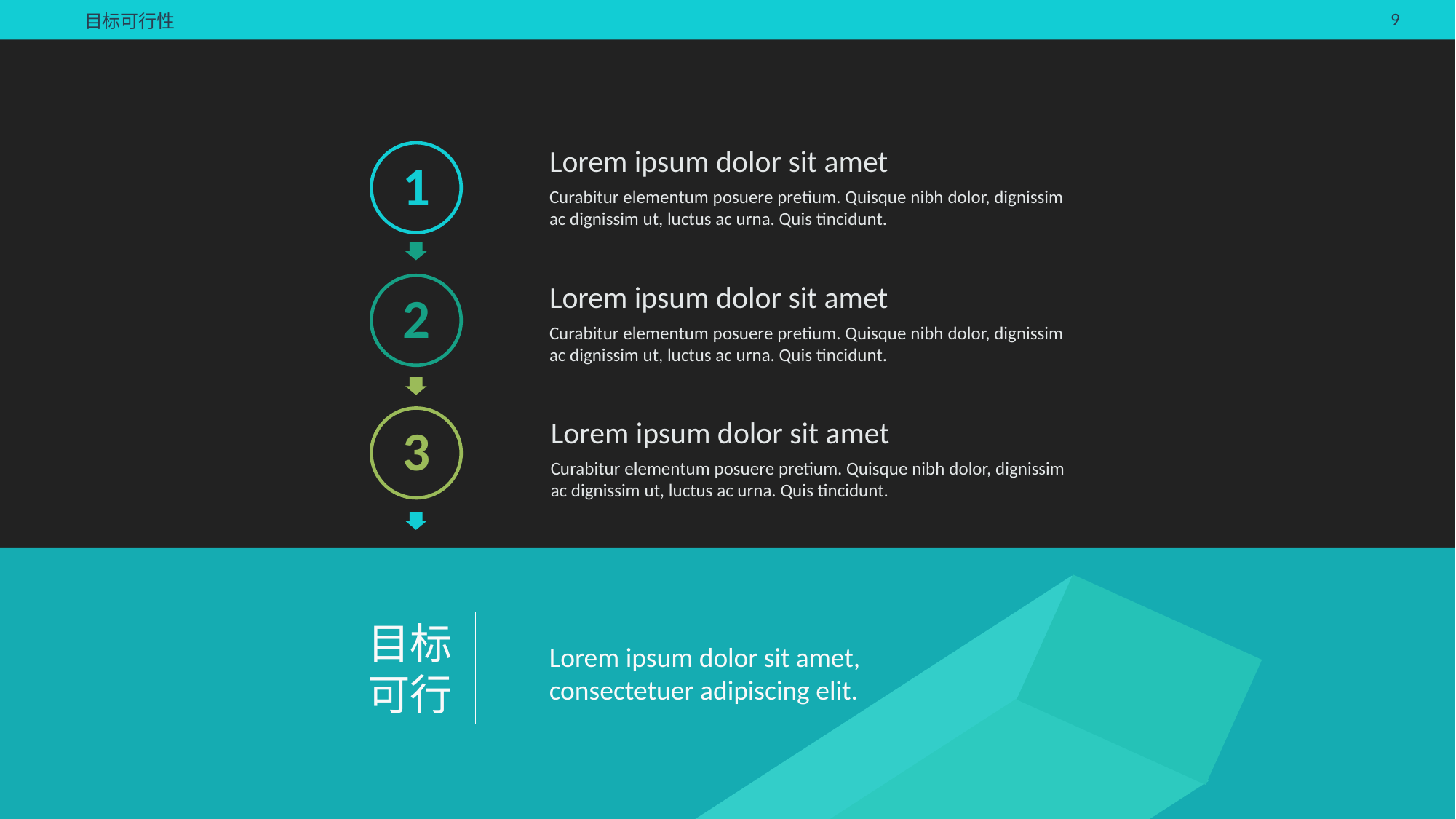

目标可行性
Lorem ipsum dolor sit amet
Curabitur elementum posuere pretium. Quisque nibh dolor, dignissim ac dignissim ut, luctus ac urna. Quis tincidunt.
1

Lorem ipsum dolor sit amet
Curabitur elementum posuere pretium. Quisque nibh dolor, dignissim ac dignissim ut, luctus ac urna. Quis tincidunt.
2

3
Lorem ipsum dolor sit amet
Curabitur elementum posuere pretium. Quisque nibh dolor, dignissim ac dignissim ut, luctus ac urna. Quis tincidunt.

目标可行

Lorem ipsum dolor sit amet, consectetuer adipiscing elit.